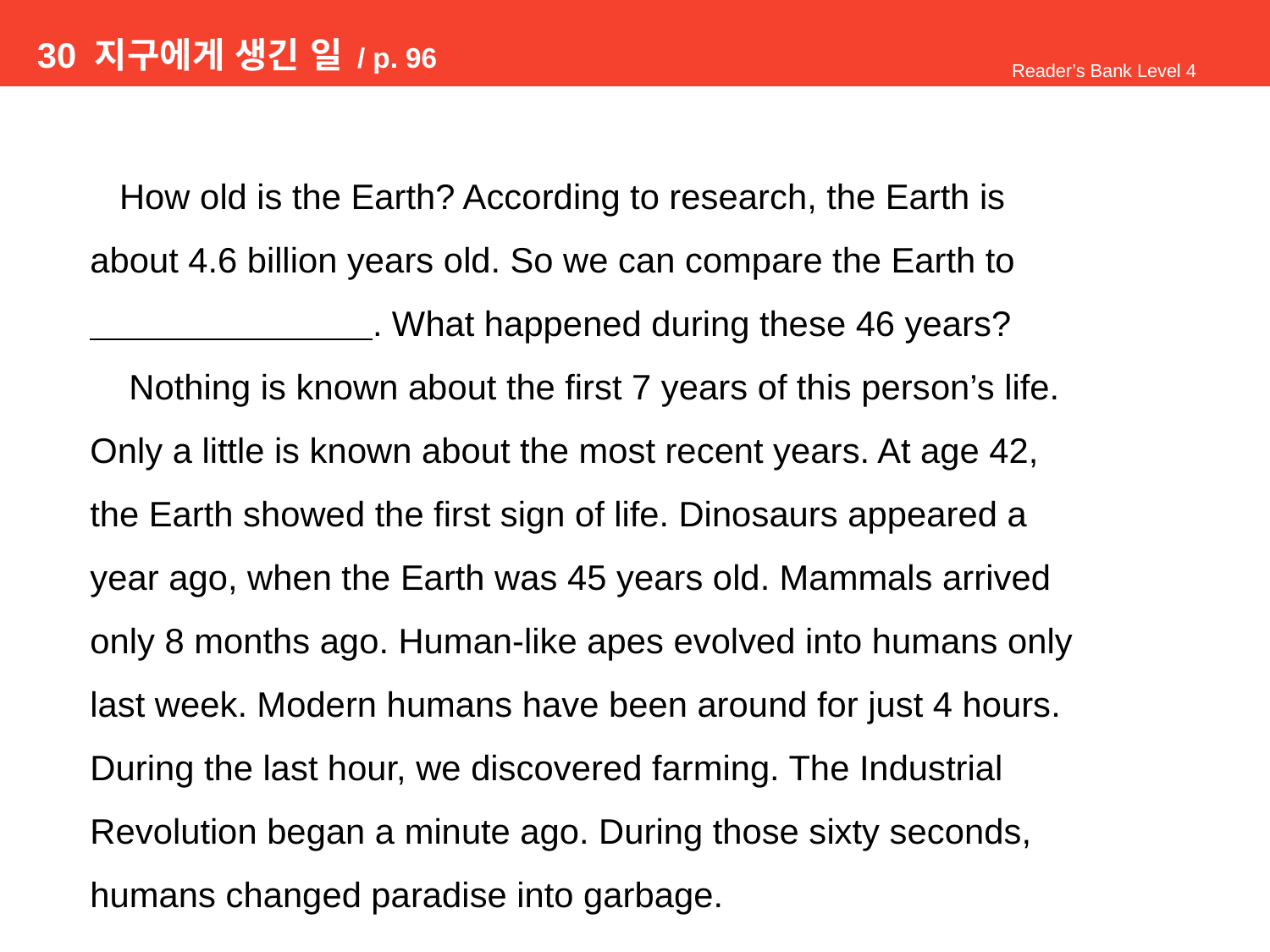

# 30 지구에게 생긴 일 / p. 96
Reader’s Bank Level 4

   How old is the Earth? According to research, the Earth is
about 4.6 billion years old. So we can compare the Earth to
                             . What happened during these 46 years?
    Nothing is known about the first 7 years of this person’s life.
Only a little is known about the most recent years. At age 42,
the Earth showed the first sign of life. Dinosaurs appeared a
year ago, when the Earth was 45 years old. Mammals arrived
only 8 months ago. Human-like apes evolved into humans only
last week. Modern humans have been around for just 4 hours.
During the last hour, we discovered farming. The Industrial
Revolution began a minute ago. During those sixty seconds,
humans changed paradise into garbage.